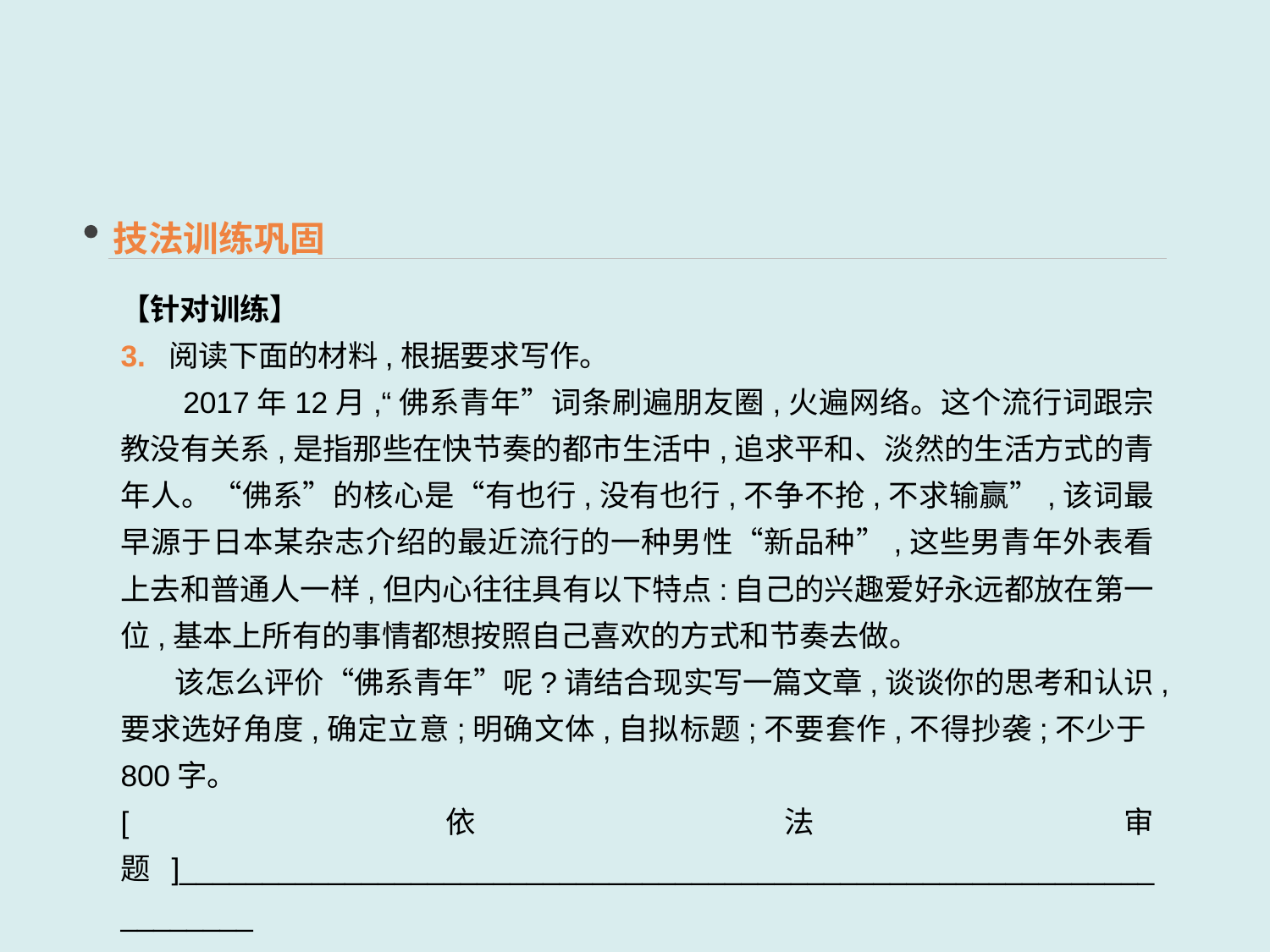

技法训练巩固

【针对训练】
3.  阅读下面的材料,根据要求写作。
       2017年12月,“佛系青年”词条刷遍朋友圈,火遍网络。这个流行词跟宗教没有关系,是指那些在快节奏的都市生活中,追求平和、淡然的生活方式的青年人。“佛系”的核心是“有也行,没有也行,不争不抢,不求输赢”,该词最早源于日本某杂志介绍的最近流行的一种男性“新品种”,这些男青年外表看上去和普通人一样,但内心往往具有以下特点:自己的兴趣爱好永远都放在第一位,基本上所有的事情都想按照自己喜欢的方式和节奏去做。
       该怎么评价“佛系青年”呢?请结合现实写一篇文章,谈谈你的思考和认识,要求选好角度,确定立意;明确文体,自拟标题;不要套作,不得抄袭;不少于800字。
[依法审题]___________________________________________________________________